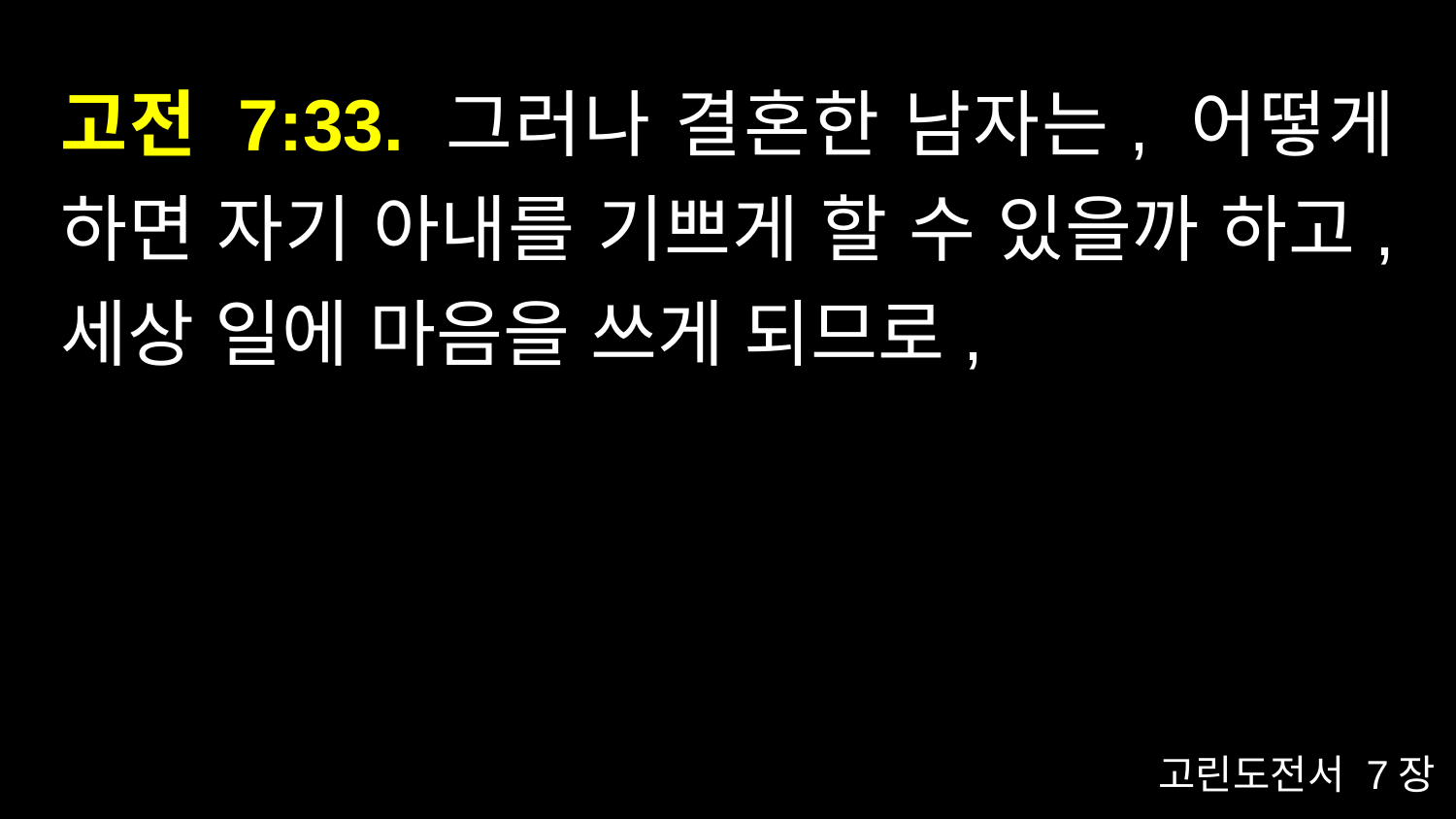

# 고전 7:33. 그러나 결혼한 남자는, 어떻게 하면 자기 아내를 기쁘게 할 수 있을까 하고, 세상 일에 마음을 쓰게 되므로,
고린도전서 7장